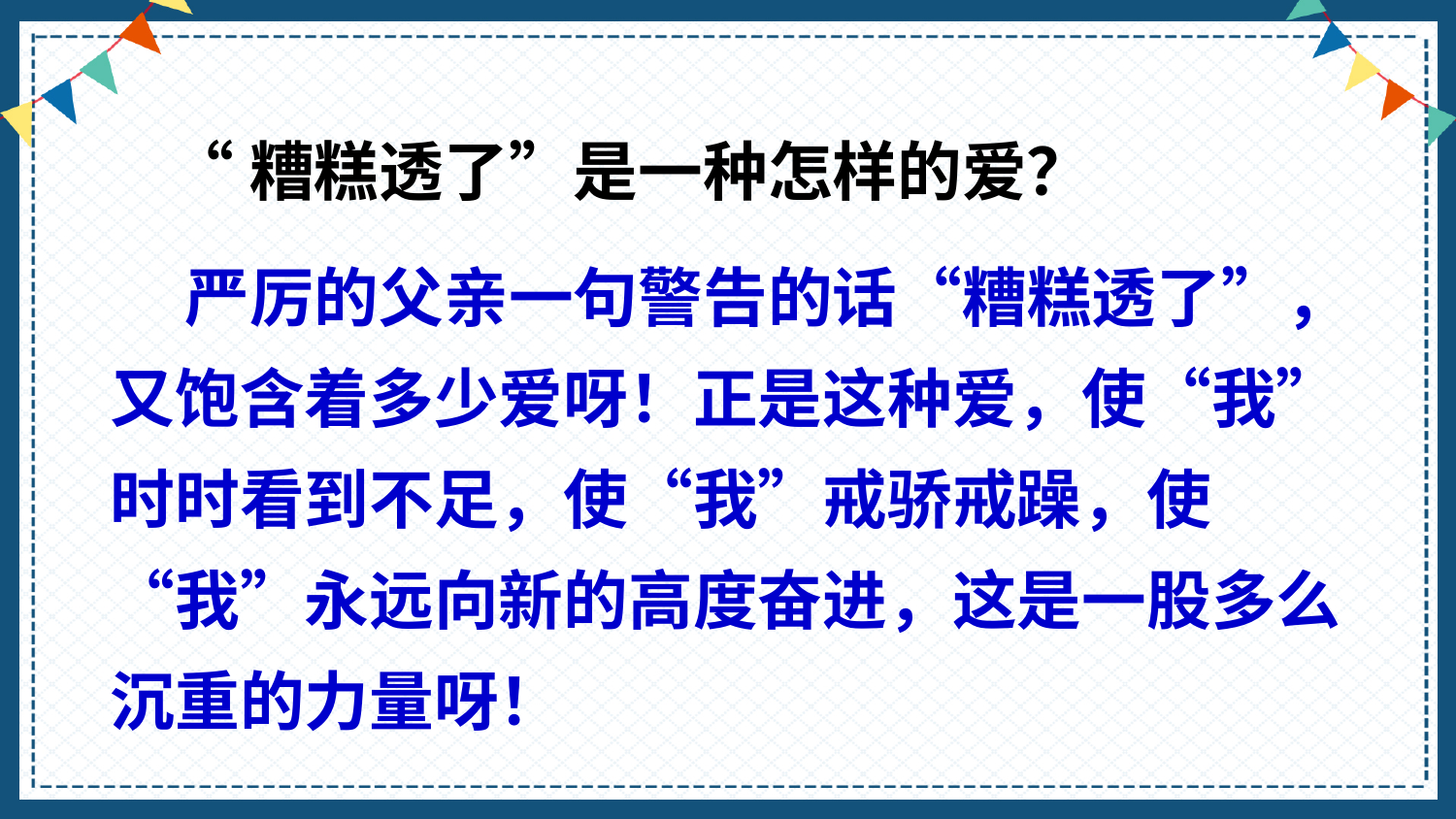

“糟糕透了”是一种怎样的爱？
    严厉的父亲一句警告的话“糟糕透了”，又饱含着多少爱呀！正是这种爱，使“我”时时看到不足，使“我”戒骄戒躁，使“我”永远向新的高度奋进，这是一股多么沉重的力量呀！